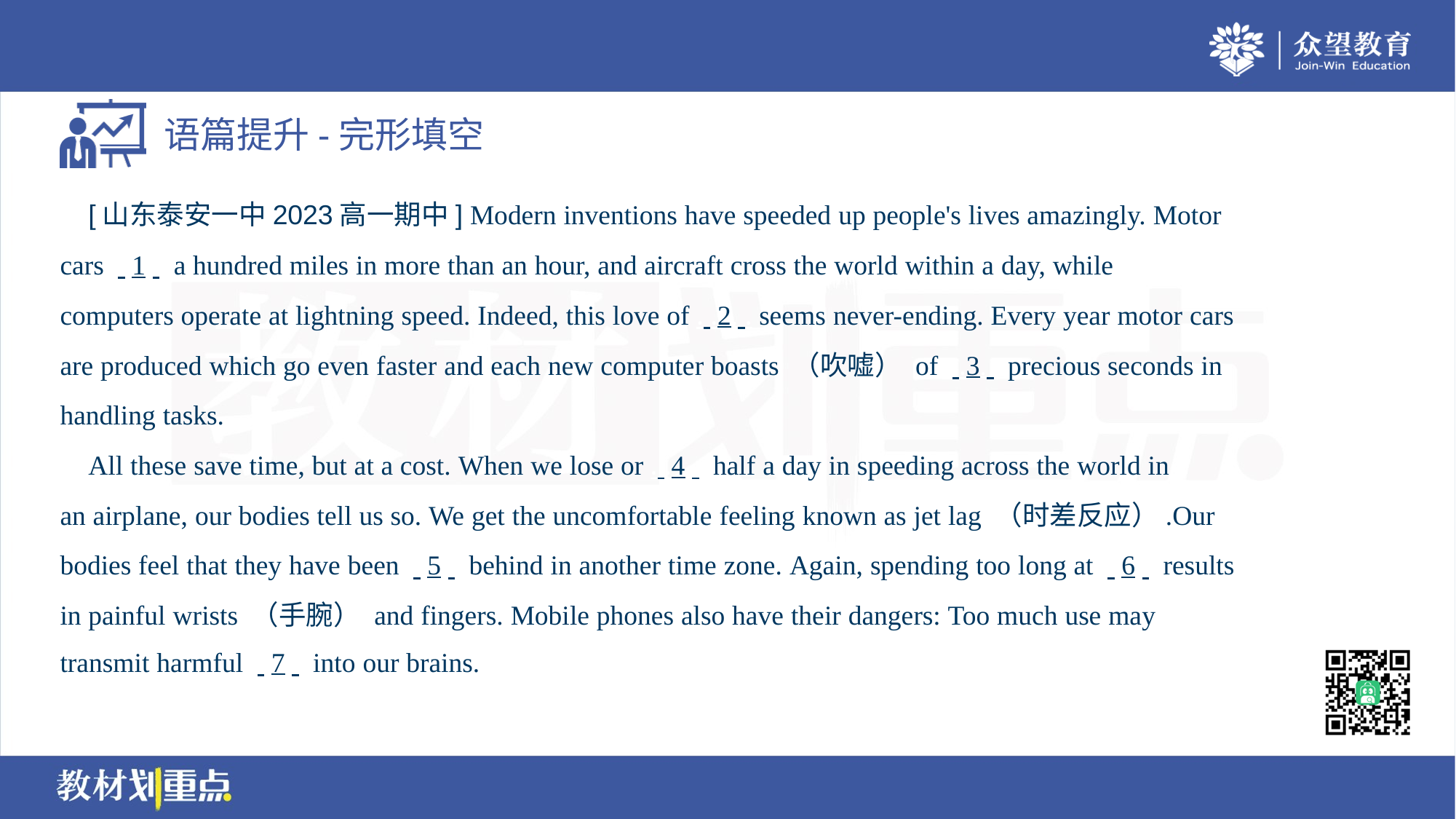

[山东泰安一中2023高一期中] Modern inventions have speeded up people's lives amazingly. Motor
cars . .1. . a hundred miles in more than an hour, and aircraft cross the world within a day, while
computers operate at lightning speed. Indeed, this love of . .2. . seems never-ending. Every year motor cars
are produced which go even faster and each new computer boasts （吹嘘） of . .3. . precious seconds in
handling tasks.
    All these save time, but at a cost. When we lose or . .4. . half a day in speeding across the world in
an airplane, our bodies tell us so. We get the uncomfortable feeling known as jet lag （时差反应）.Our
bodies feel that they have been . .5. . behind in another time zone. Again, spending too long at . .6. . results
in painful wrists （手腕） and fingers. Mobile phones also have their dangers: Too much use may
transmit harmful . .7. . into our brains.